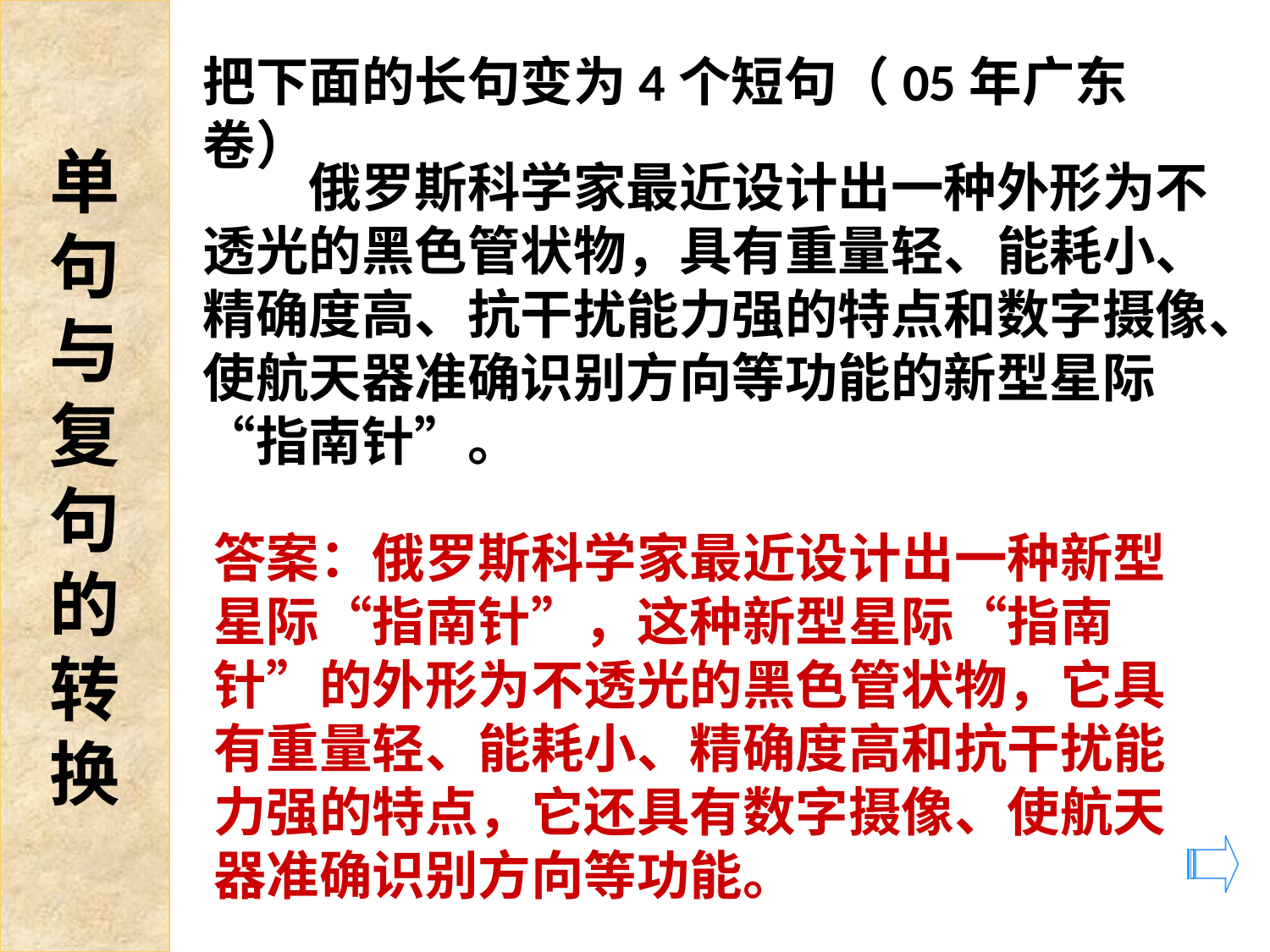

单
句
与
复
句
的
转
换
把下面的长句变为4个短句（05年广东卷）
　　俄罗斯科学家最近设计出一种外形为不透光的黑色管状物，具有重量轻、能耗小、精确度高、抗干扰能力强的特点和数字摄像、使航天器准确识别方向等功能的新型星际“指南针”。
答案：俄罗斯科学家最近设计出一种新型星际“指南针”，这种新型星际“指南针”的外形为不透光的黑色管状物，它具有重量轻、能耗小、精确度高和抗干扰能力强的特点，它还具有数字摄像、使航天器准确识别方向等功能。